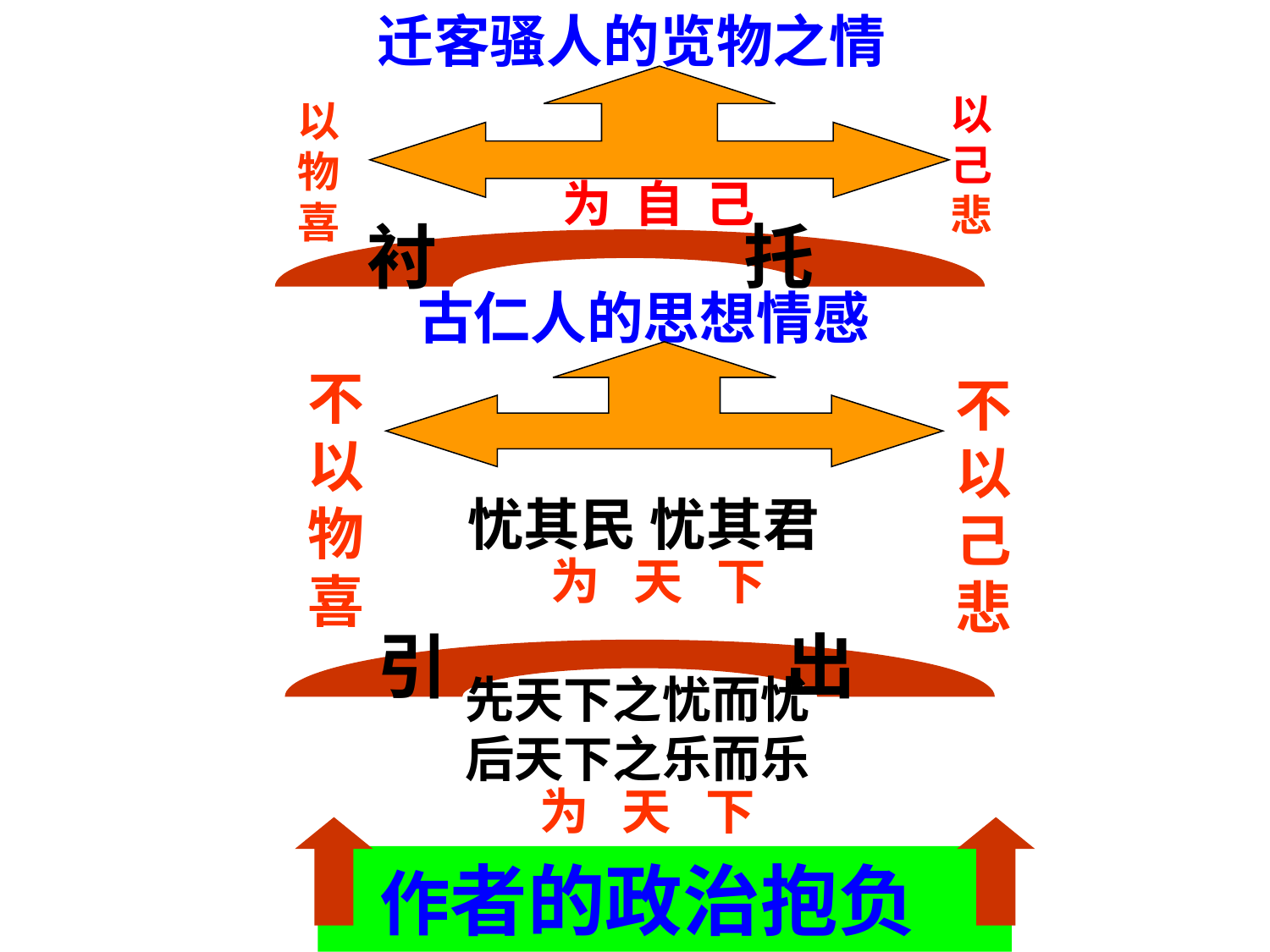

迁客骚人的览物之情

以己悲
以物喜
为  自  己
衬                   托

古仁人的思想情感

不以物喜
不以己悲

忧其民 忧其君

为   天   下
引                     出

先天下之忧而忧
后天下之乐而乐
为   天   下

  作者的政治抱负